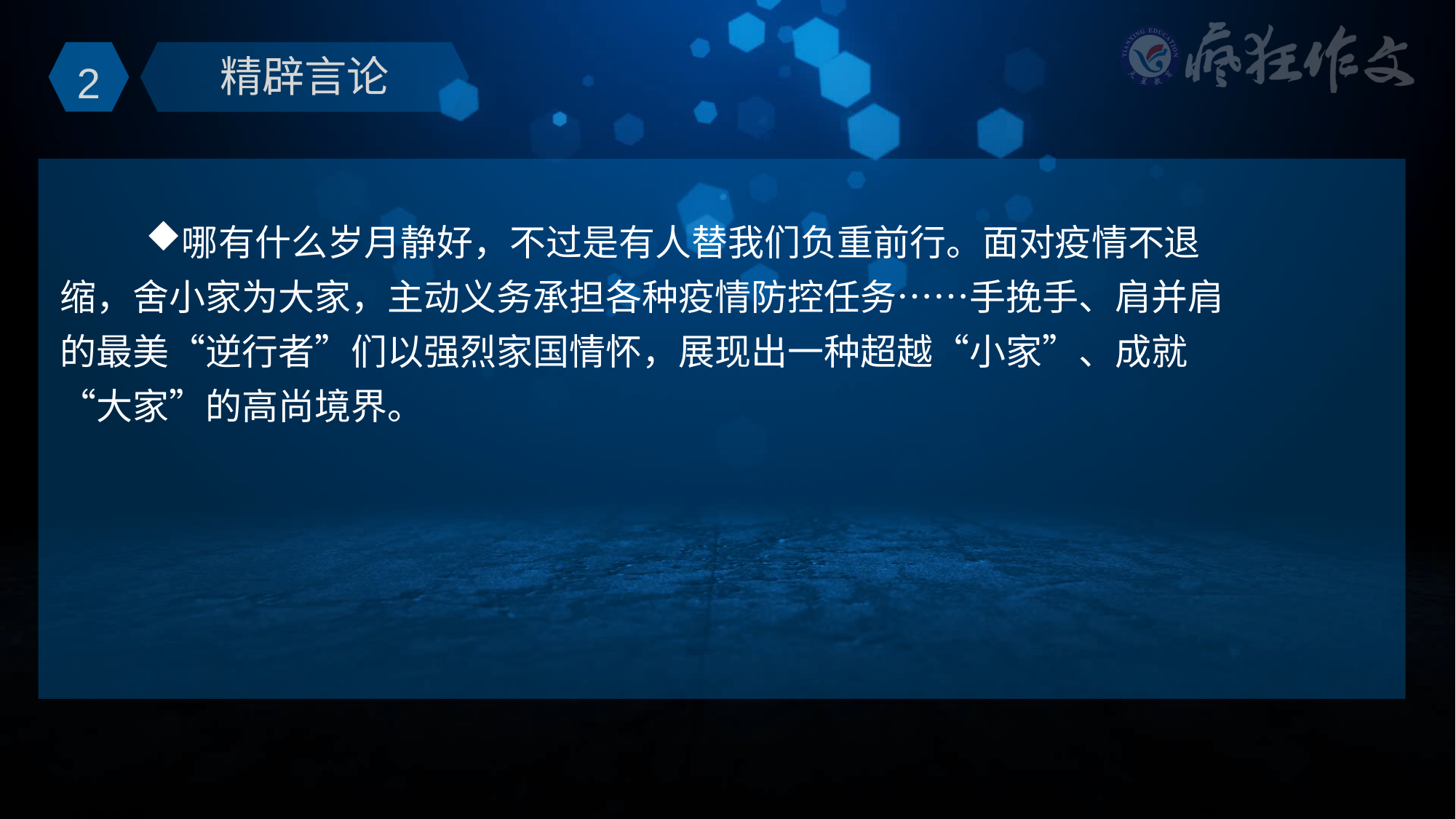

2
精辟言论

哪有什么岁月静好，不过是有人替我们负重前行。面对疫情不退缩，舍小家为大家，主动义务承担各种疫情防控任务……手挽手、肩并肩的最美“逆行者”们以强烈家国情怀，展现出一种超越“小家”、成就“大家”的高尚境界。